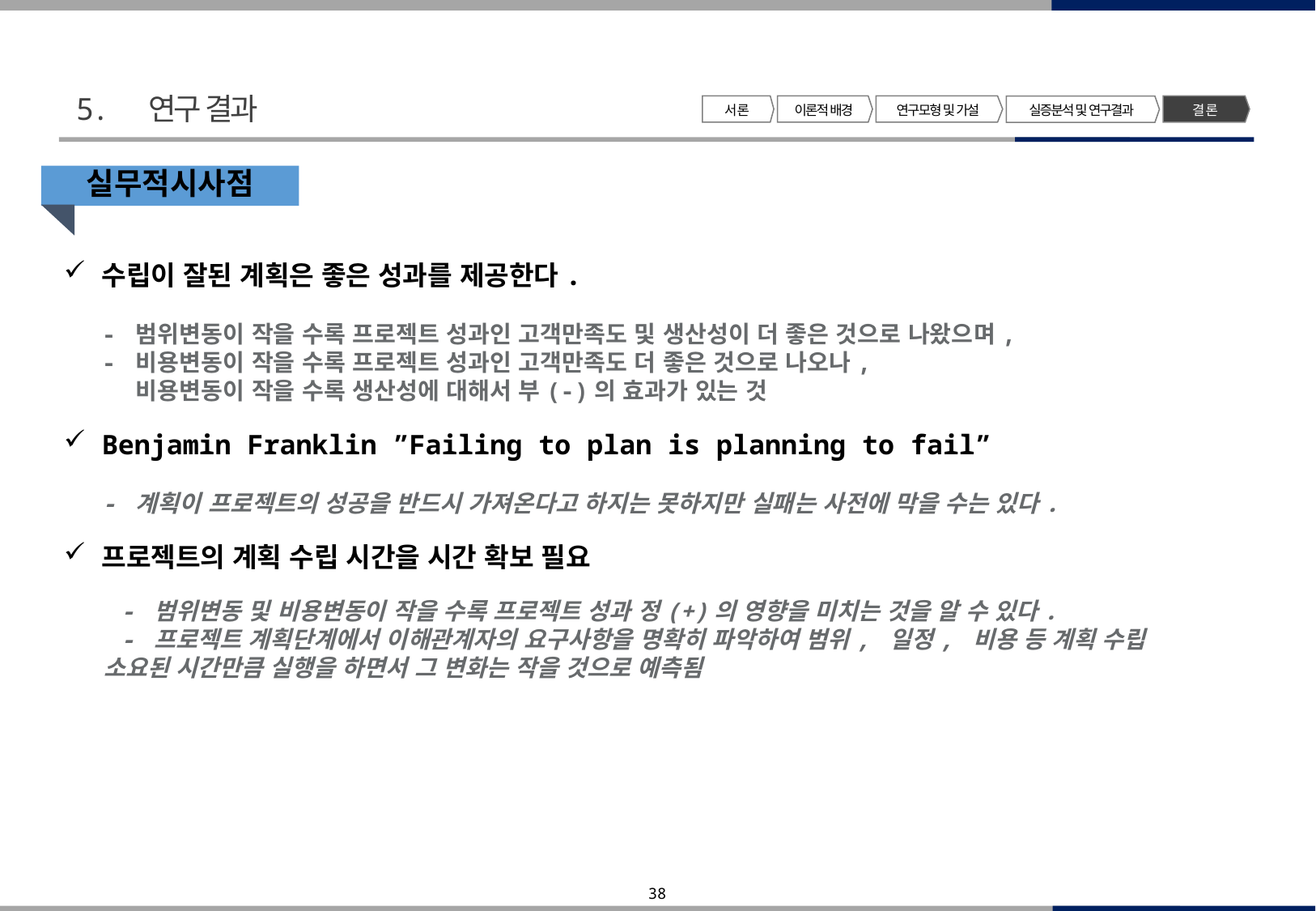

5.  연구 결과
서  론
이론적 배경
연구모형 및 가설
결 론
실증분석 및 연구결과
실무적시사점

수립이 잘된 계획은 좋은 성과를 제공한다.
- 범위변동이 작을 수록 프로젝트 성과인 고객만족도 및 생산성이 더 좋은 것으로 나왔으며,
- 비용변동이 작을 수록 프로젝트 성과인 고객만족도 더 좋은 것으로 나오나,
  비용변동이 작을 수록 생산성에 대해서 부(-)의 효과가 있는 것
Benjamin Franklin ”Failing to plan is planning to fail”
- 계획이 프로젝트의 성공을 반드시 가져온다고 하지는 못하지만 실패는 사전에 막을 수는 있다.
프로젝트의 계획 수립 시간을 시간 확보 필요
    - 범위변동 및 비용변동이 작을 수록 프로젝트 성과 정(+)의 영향을 미치는 것을 알 수 있다.
    - 프로젝트 계획단계에서 이해관계자의 요구사항을 명확히 파악하여 범위, 일정, 비용 등 계획 수립
      소요된 시간만큼 실행을 하면서 그 변화는 작을 것으로 예측됨